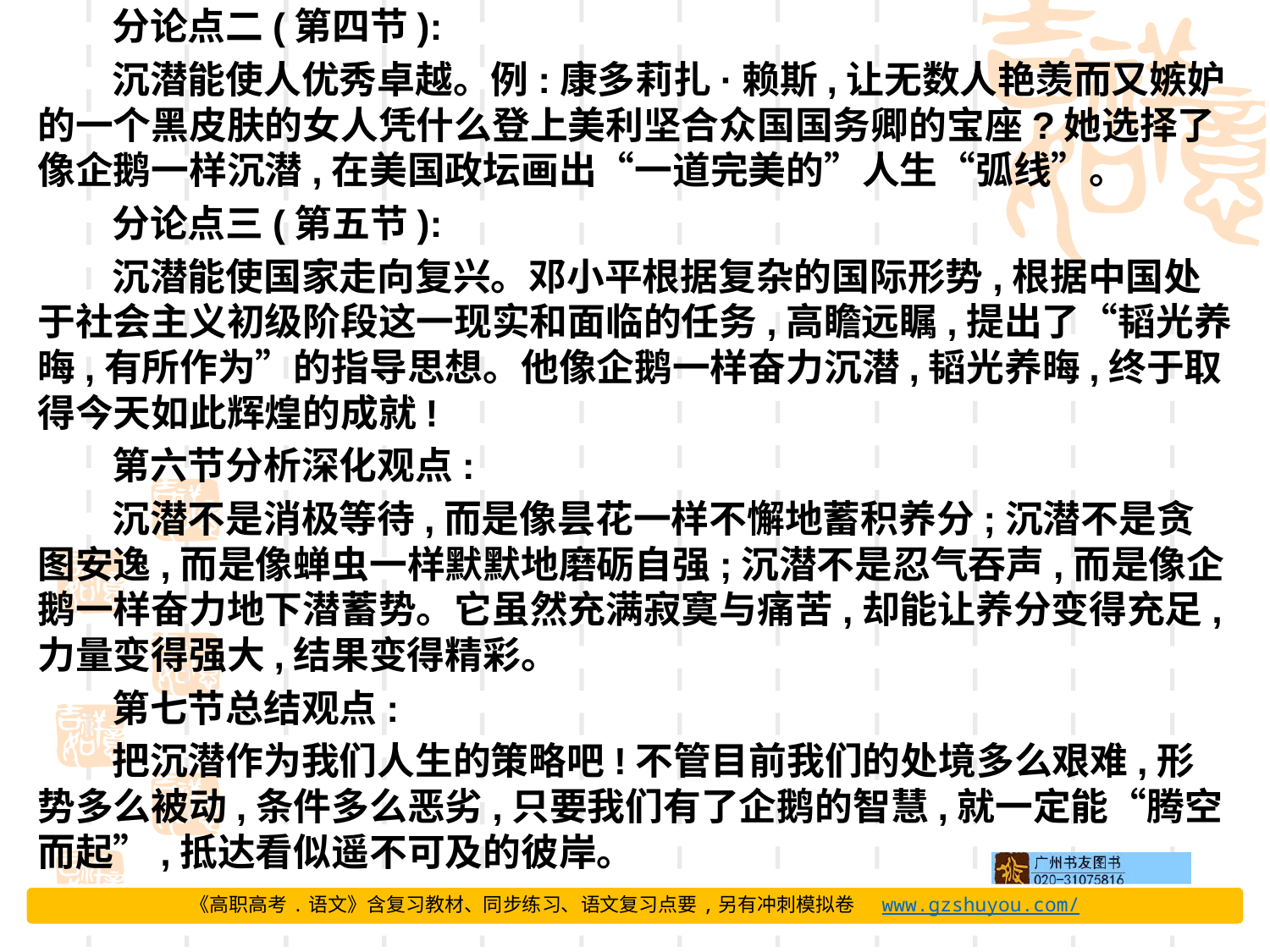

分论点二(第四节):
沉潜能使人优秀卓越。例:康多莉扎·赖斯,让无数人艳羡而又嫉妒的一个黑皮肤的女人凭什么登上美利坚合众国国务卿的宝座?她选择了像企鹅一样沉潜,在美国政坛画出“一道完美的”人生“弧线”。
分论点三(第五节):
沉潜能使国家走向复兴。邓小平根据复杂的国际形势,根据中国处于社会主义初级阶段这一现实和面临的任务,高瞻远瞩,提出了“韬光养晦,有所作为”的指导思想。他像企鹅一样奋力沉潜,韬光养晦,终于取得今天如此辉煌的成就!
第六节分析深化观点:
沉潜不是消极等待,而是像昙花一样不懈地蓄积养分;沉潜不是贪图安逸,而是像蝉虫一样默默地磨砺自强;沉潜不是忍气吞声,而是像企鹅一样奋力地下潜蓄势。它虽然充满寂寞与痛苦,却能让养分变得充足,力量变得强大,结果变得精彩。
第七节总结观点:
把沉潜作为我们人生的策略吧!不管目前我们的处境多么艰难,形势多么被动,条件多么恶劣,只要我们有了企鹅的智慧,就一定能“腾空而起”,抵达看似遥不可及的彼岸。